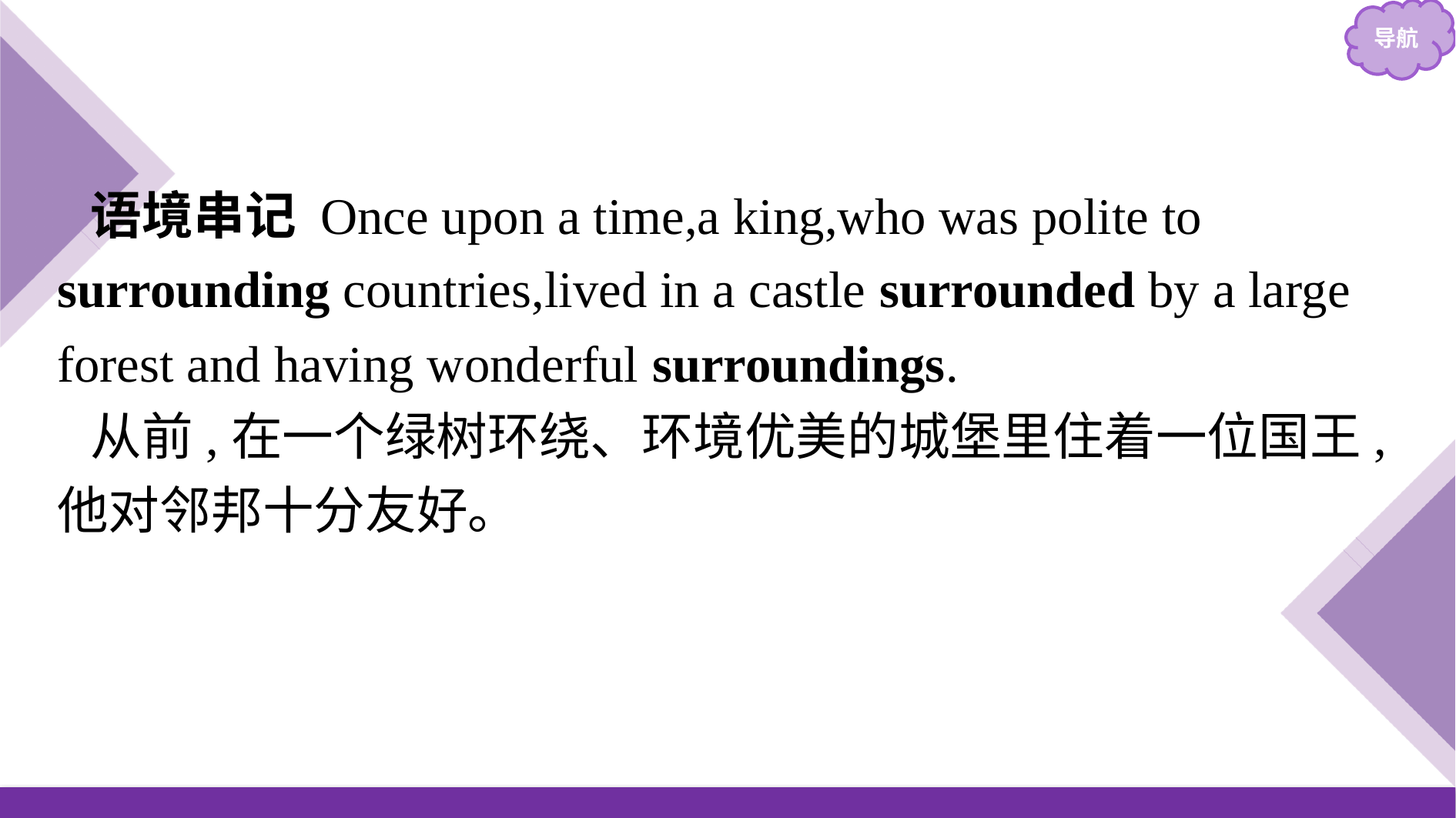

语境串记 Once upon a time,a king,who was polite to surrounding countries,lived in a castle surrounded by a large forest and having wonderful surroundings.
从前,在一个绿树环绕、环境优美的城堡里住着一位国王,他对邻邦十分友好。